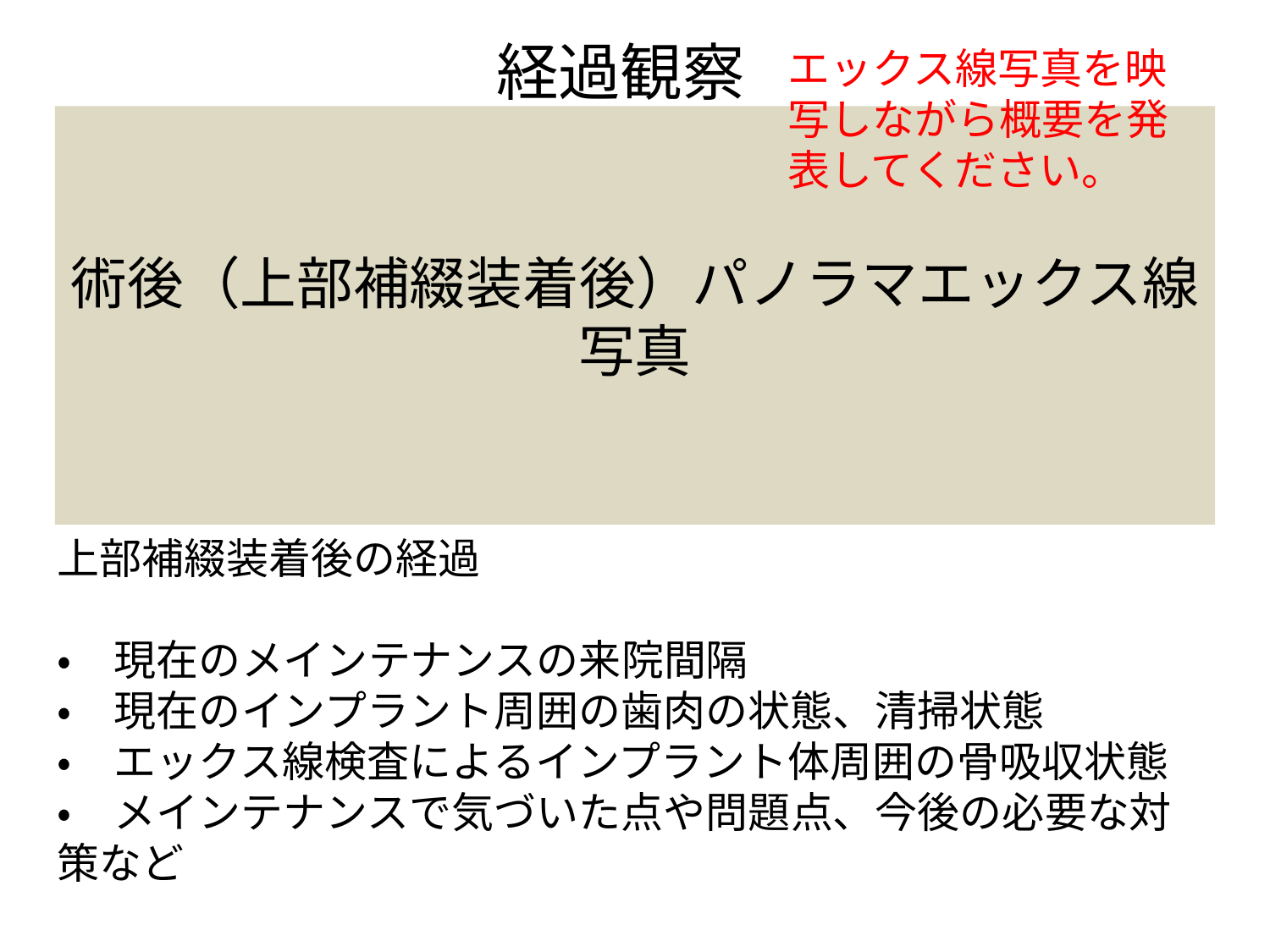

# 経過観察
エックス線写真を映写しながら概要を発表してください。

術後（上部補綴装着後）パノラマエックス線写真

上部補綴装着後の経過

・　現在のメインテナンスの来院間隔
・　現在のインプラント周囲の歯肉の状態、清掃状態
・　エックス線検査によるインプラント体周囲の骨吸収状態
・　メインテナンスで気づいた点や問題点、今後の必要な対策など